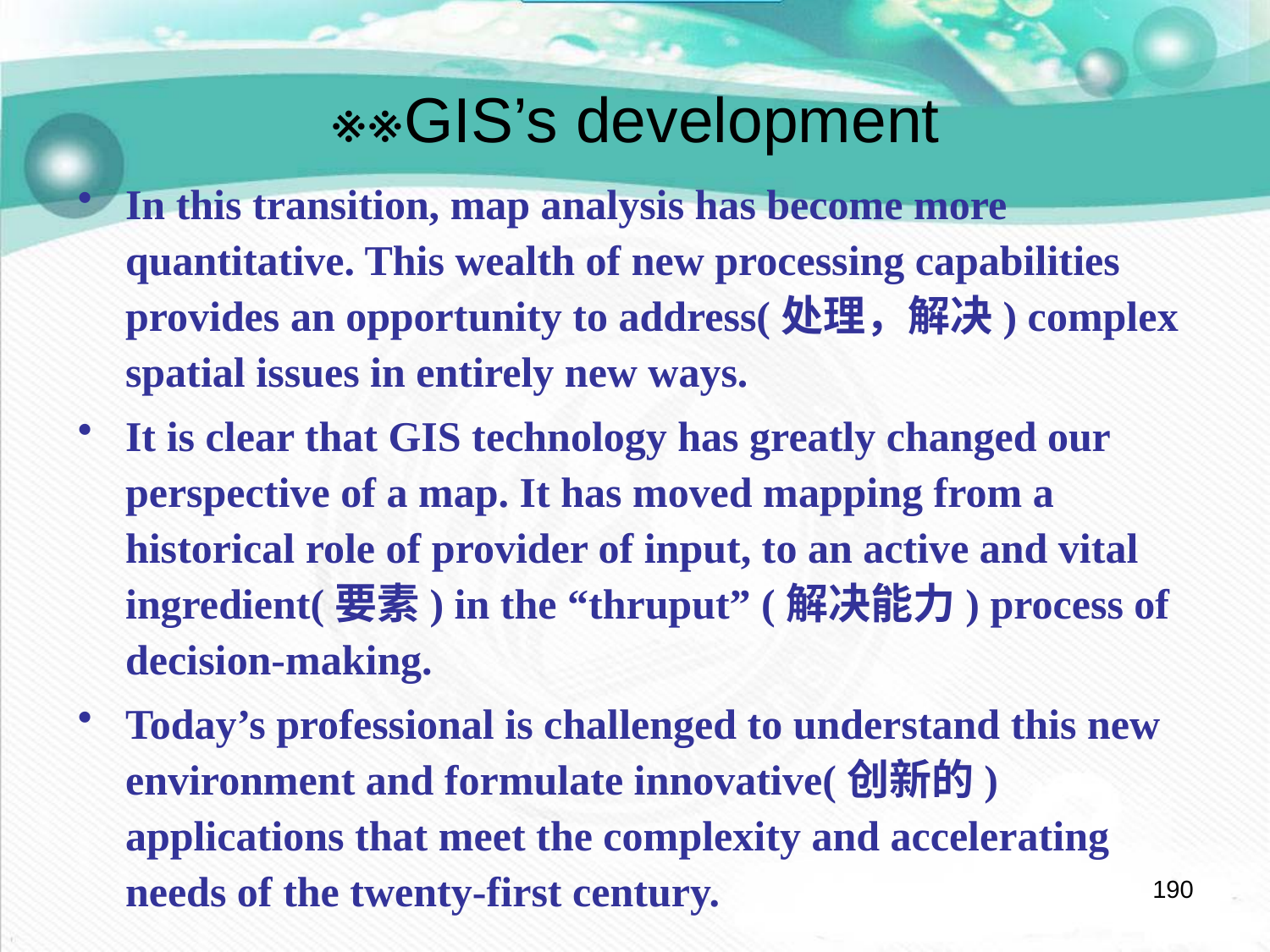

# ※※GIS’s development
In this transition, map analysis has become more quantitative. This wealth of new processing capabilities provides an opportunity to address(处理，解决) complex spatial issues in entirely new ways.
It is clear that GIS technology has greatly changed our perspective of a map. It has moved mapping from a historical role of provider of input, to an active and vital ingredient(要素) in the “thruput” (解决能力) process of decision-making.
Today’s professional is challenged to understand this new environment and formulate innovative(创新的) applications that meet the complexity and accelerating needs of the twenty-first century.
190